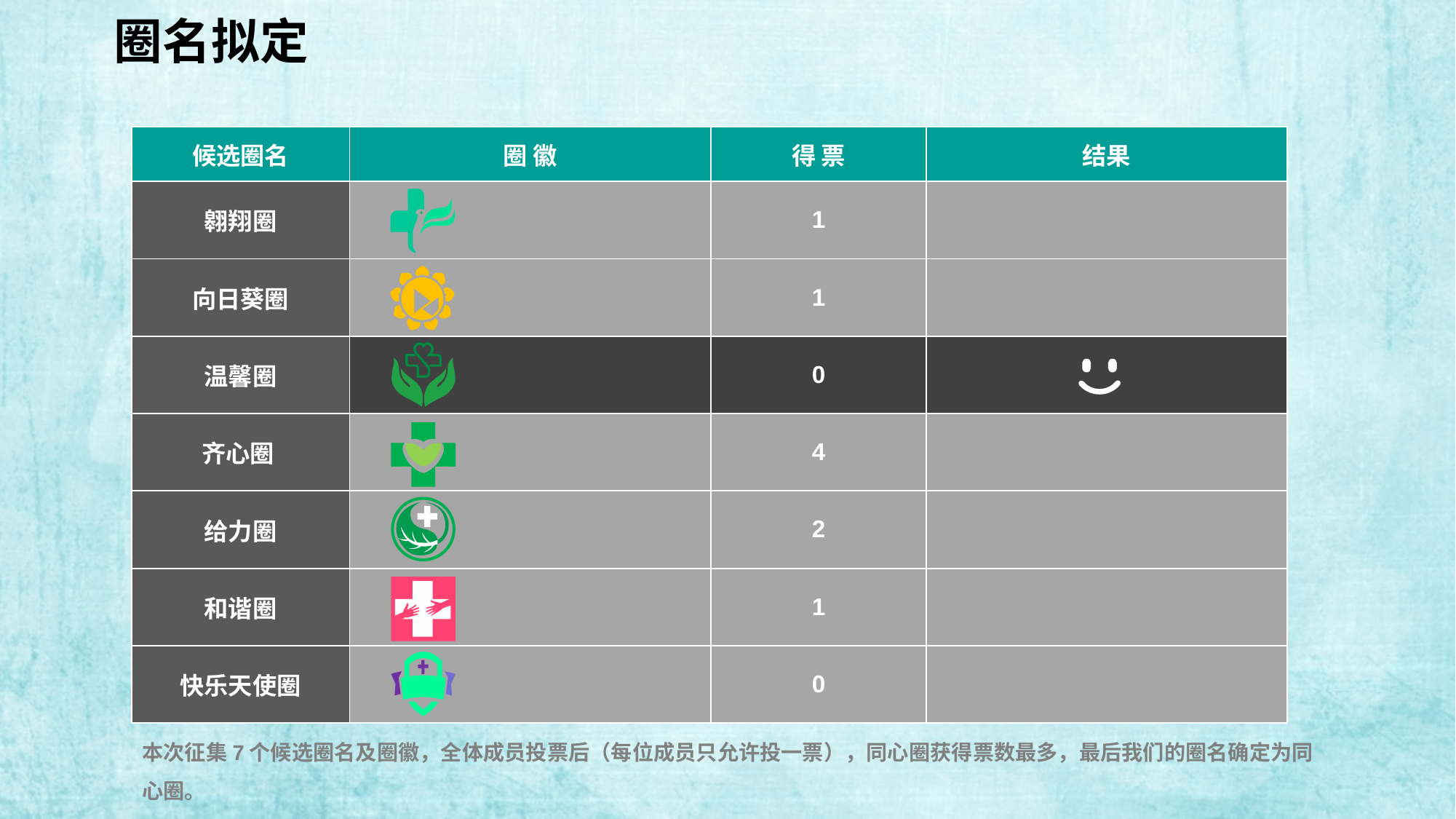

圈名拟定
| 候选圈名 | 圈 徽 | 得 票 | 结果 |
| --- | --- | --- | --- |
| 翱翔圈 |  | 1 |  |
| 向日葵圈 |  | 1 |  |
| 温馨圈 |  | 0 |  |
| 齐心圈 |  | 4 |  |
| 给力圈 |  | 2 |  |
| 和谐圈 |  | 1 |  |
| 快乐天使圈 |  | 0 |  |

本次征集7个候选圈名及圈徽，全体成员投票后（每位成员只允许投一票），同心圈获得票数最多，最后我们的圈名确定为同心圈。